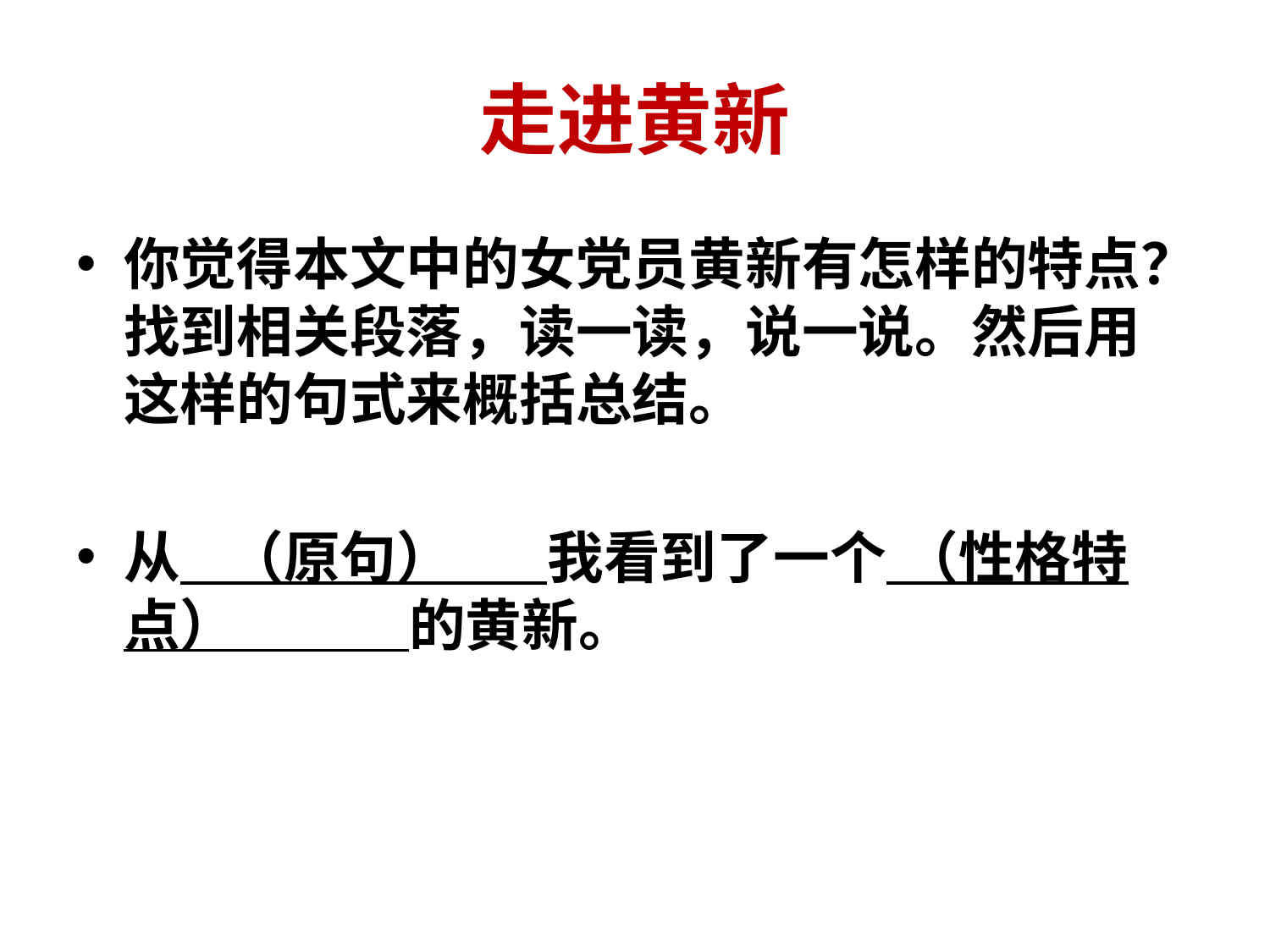

# 走进黄新
你觉得本文中的女党员黄新有怎样的特点？找到相关段落，读一读，说一说。然后用这样的句式来概括总结。

从   （原句）      我看到了一个 （性格特点）           的黄新。